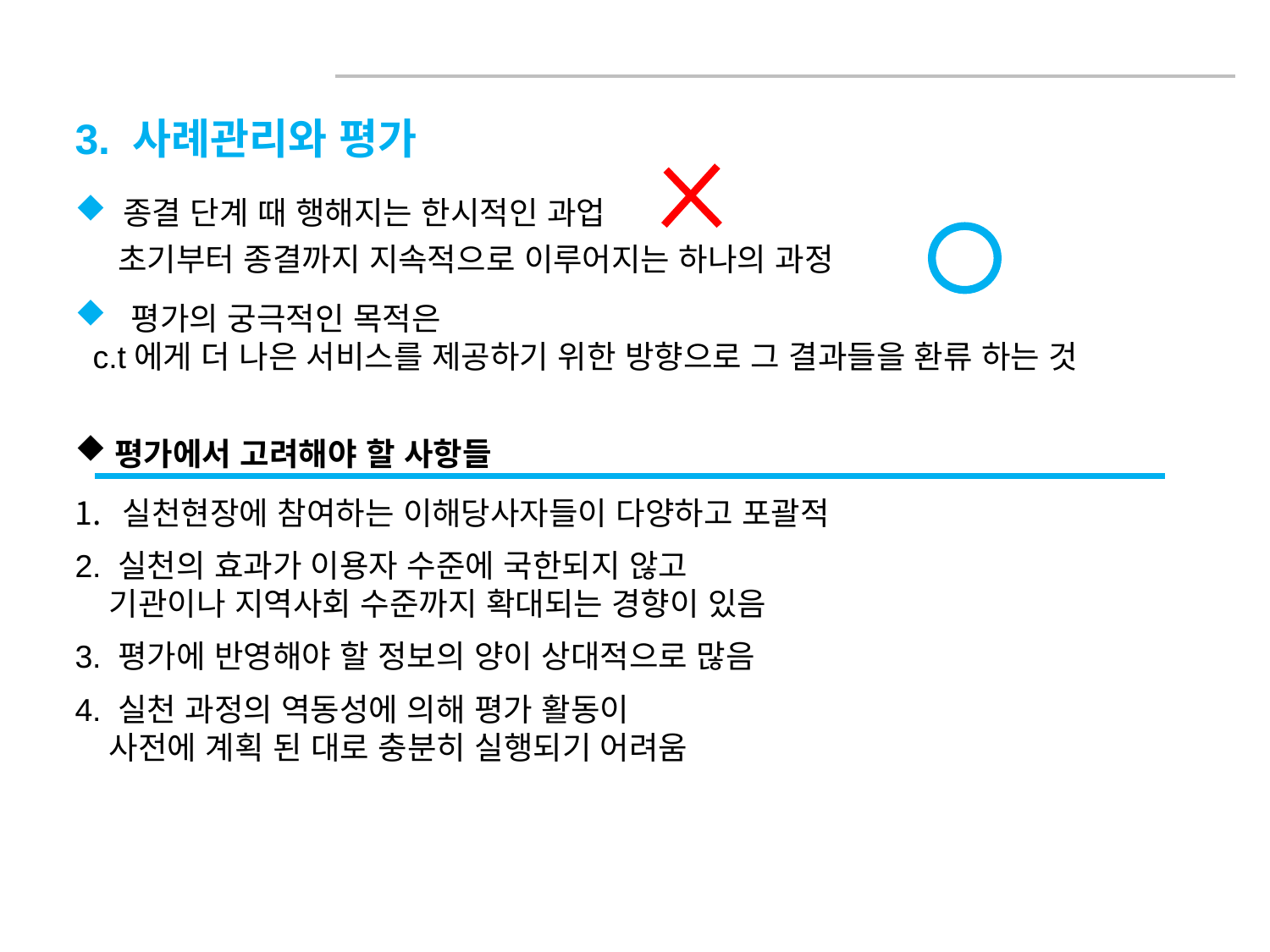

3. 사례관리와 평가

 종결 단계 때 행해지는 한시적인 과업

    초기부터 종결까지 지속적으로 이루어지는 하나의 과정

 평가의 궁극적인 목적은
  c.t에게 더 나은 서비스를 제공하기 위한 방향으로 그 결과들을 환류 하는 것

평가에서 고려해야 할 사항들

실천현장에 참여하는 이해당사자들이 다양하고 포괄적

2. 실천의 효과가 이용자 수준에 국한되지 않고
   기관이나 지역사회 수준까지 확대되는 경향이 있음

3. 평가에 반영해야 할 정보의 양이 상대적으로 많음

4. 실천 과정의 역동성에 의해 평가 활동이
   사전에 계획 된 대로 충분히 실행되기 어려움